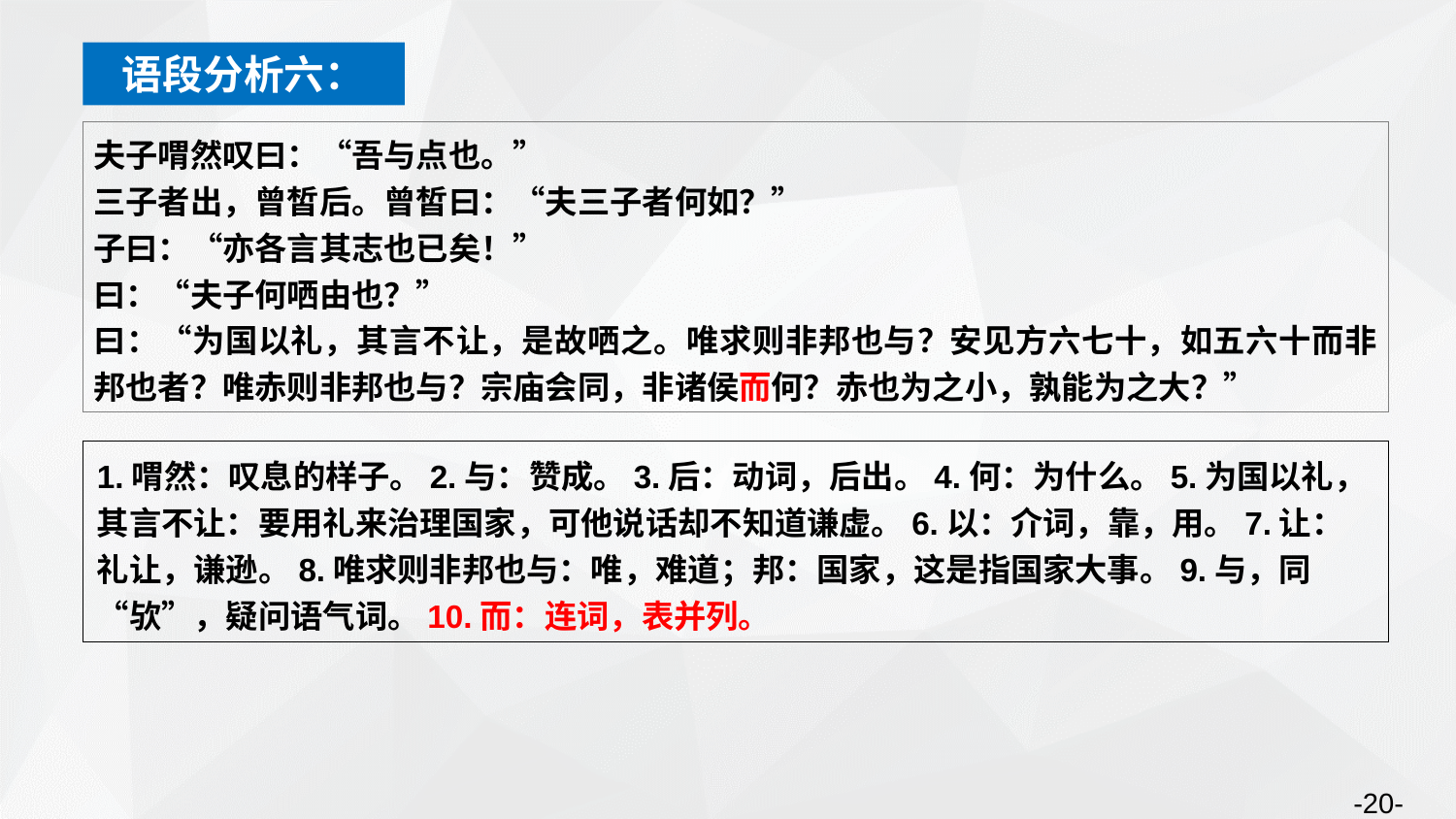

语段分析六：
夫子喟然叹曰：“吾与点也。”
三子者出，曾皙后。曾皙曰：“夫三子者何如？”
子曰：“亦各言其志也已矣！”
曰：“夫子何哂由也？”
曰：“为国以礼，其言不让，是故哂之。唯求则非邦也与？安见方六七十，如五六十而非邦也者？唯赤则非邦也与？宗庙会同，非诸侯而何？赤也为之小，孰能为之大？”
1.喟然：叹息的样子。2.与：赞成。3.后：动词，后出。4.何：为什么。5.为国以礼，其言不让：要用礼来治理国家，可他说话却不知道谦虚。6.以：介词，靠，用。7.让：礼让，谦逊。8.唯求则非邦也与：唯，难道；邦：国家，这是指国家大事。9.与，同“欤”，疑问语气词。10.而：连词，表并列。
-20-